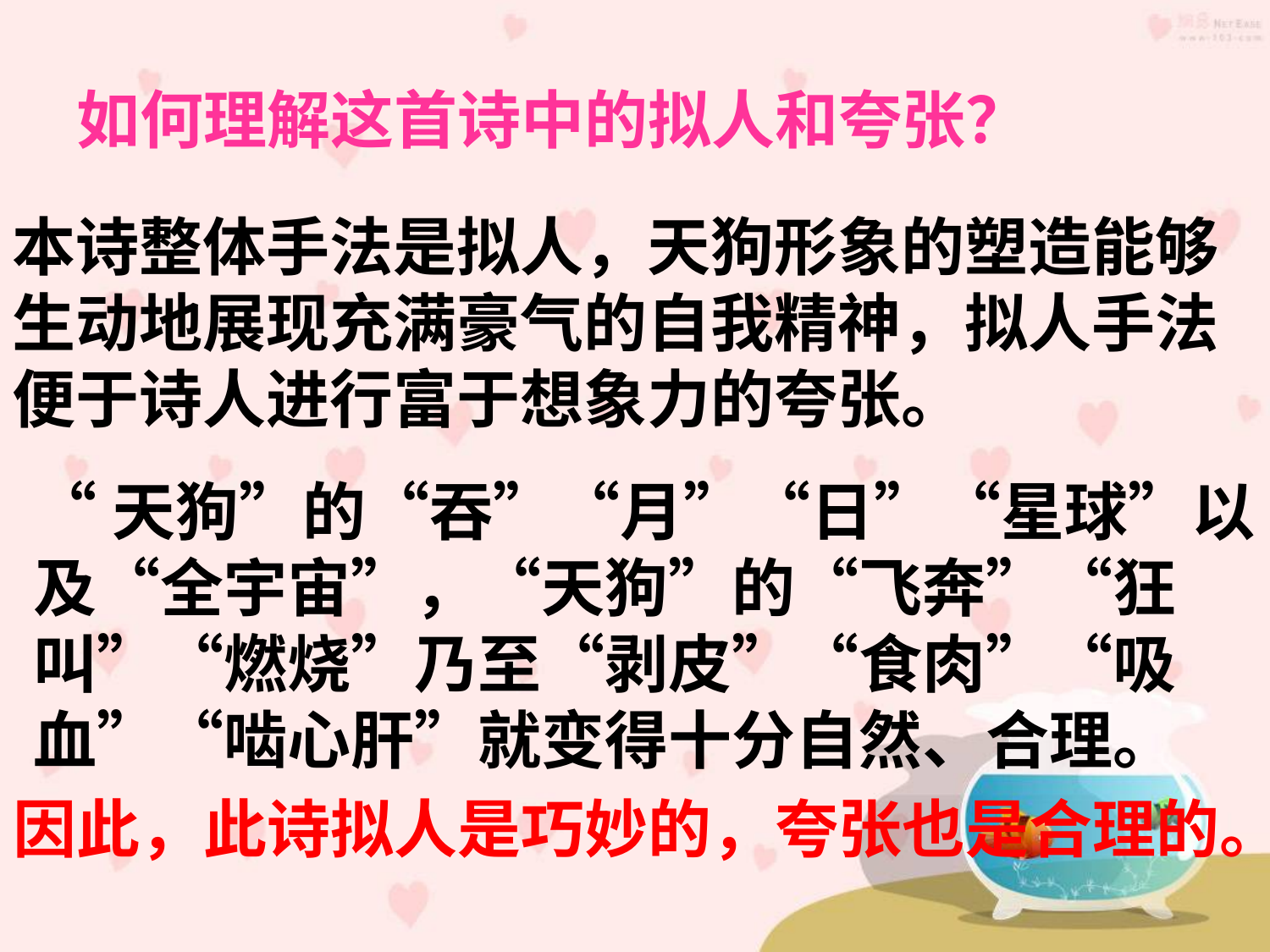

如何理解这首诗中的拟人和夸张？
本诗整体手法是拟人，天狗形象的塑造能够生动地展现充满豪气的自我精神，拟人手法便于诗人进行富于想象力的夸张。
“天狗”的“吞”“月”“日”“星球”以及“全宇宙”，“天狗”的“飞奔”“狂叫”“燃烧”乃至“剥皮”“食肉”“吸血”“啮心肝”就变得十分自然、合理。
因此，此诗拟人是巧妙的，夸张也是合理的。